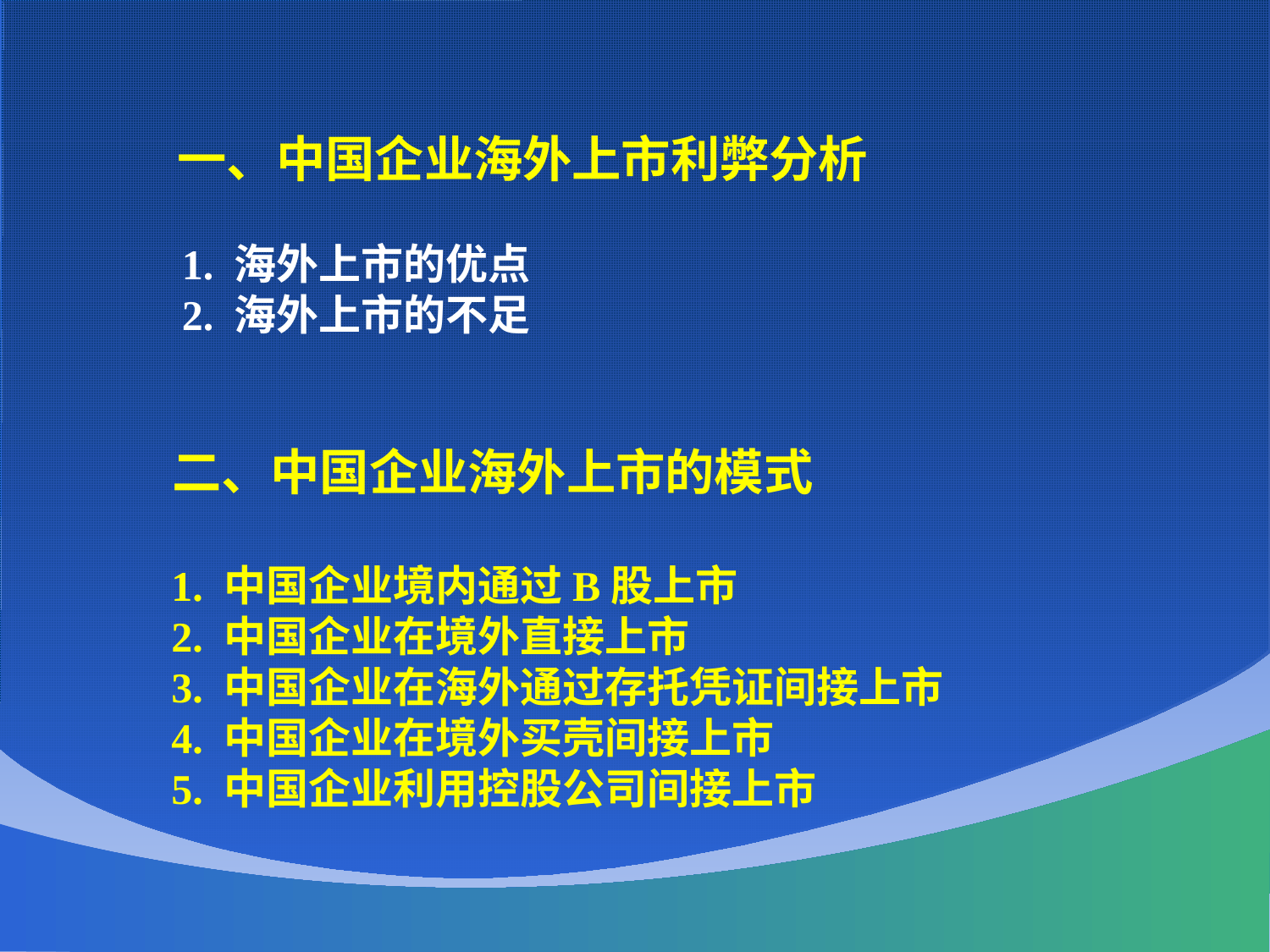

一、中国企业海外上市利弊分析

          1. 海外上市的优点
          2. 海外上市的不足

         二、中国企业海外上市的模式

         1. 中国企业境内通过B股上市
         2. 中国企业在境外直接上市
         3. 中国企业在海外通过存托凭证间接上市
         4. 中国企业在境外买壳间接上市
         5. 中国企业利用控股公司间接上市